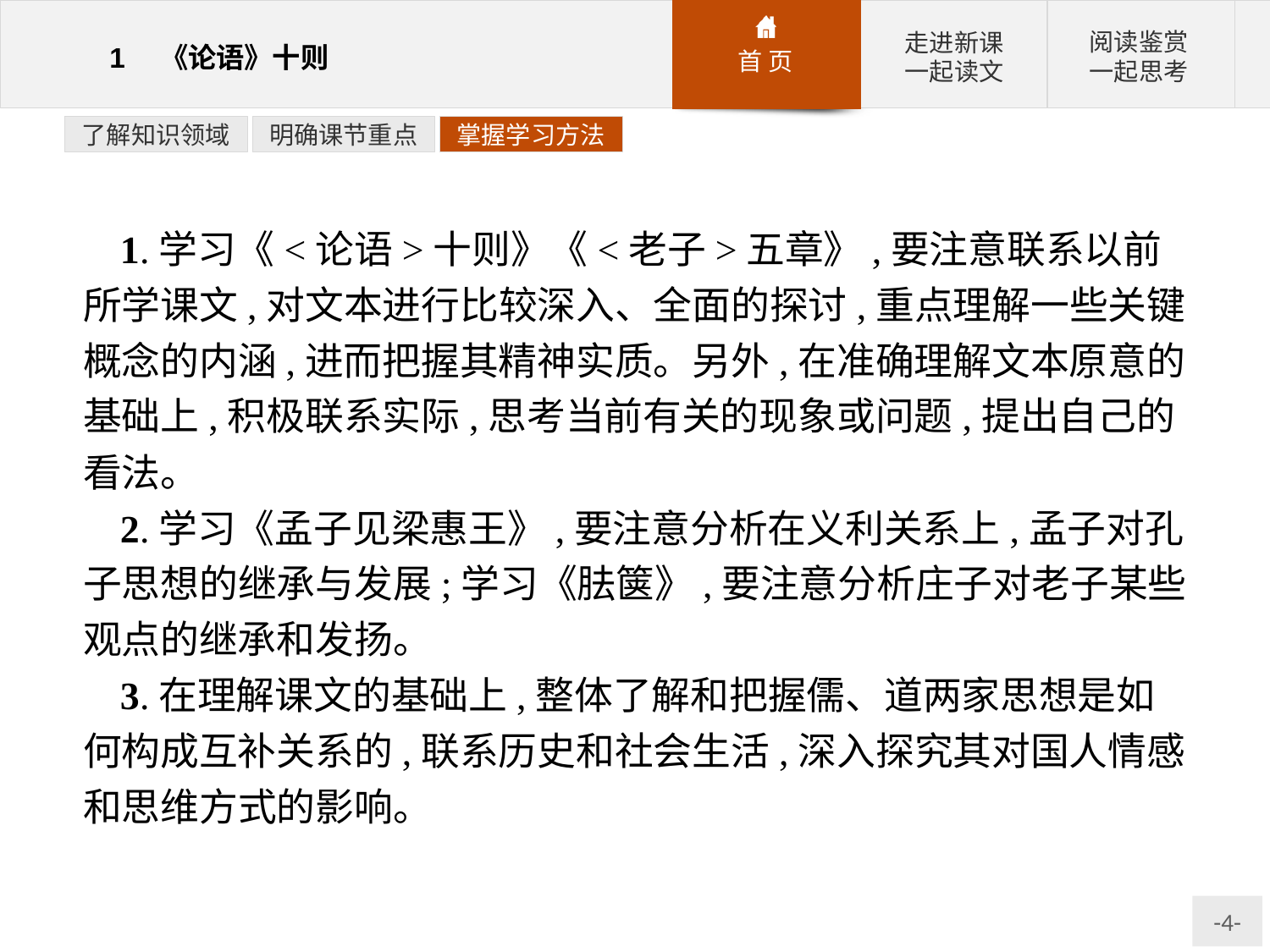

了解知识领域
明确课节重点
掌握学习方法
1.学习《<论语>十则》《<老子>五章》,要注意联系以前所学课文,对文本进行比较深入、全面的探讨,重点理解一些关键概念的内涵,进而把握其精神实质。另外,在准确理解文本原意的基础上,积极联系实际,思考当前有关的现象或问题,提出自己的看法。
2.学习《孟子见梁惠王》,要注意分析在义利关系上,孟子对孔子思想的继承与发展;学习《胠箧》,要注意分析庄子对老子某些观点的继承和发扬。
3.在理解课文的基础上,整体了解和把握儒、道两家思想是如何构成互补关系的,联系历史和社会生活,深入探究其对国人情感和思维方式的影响。